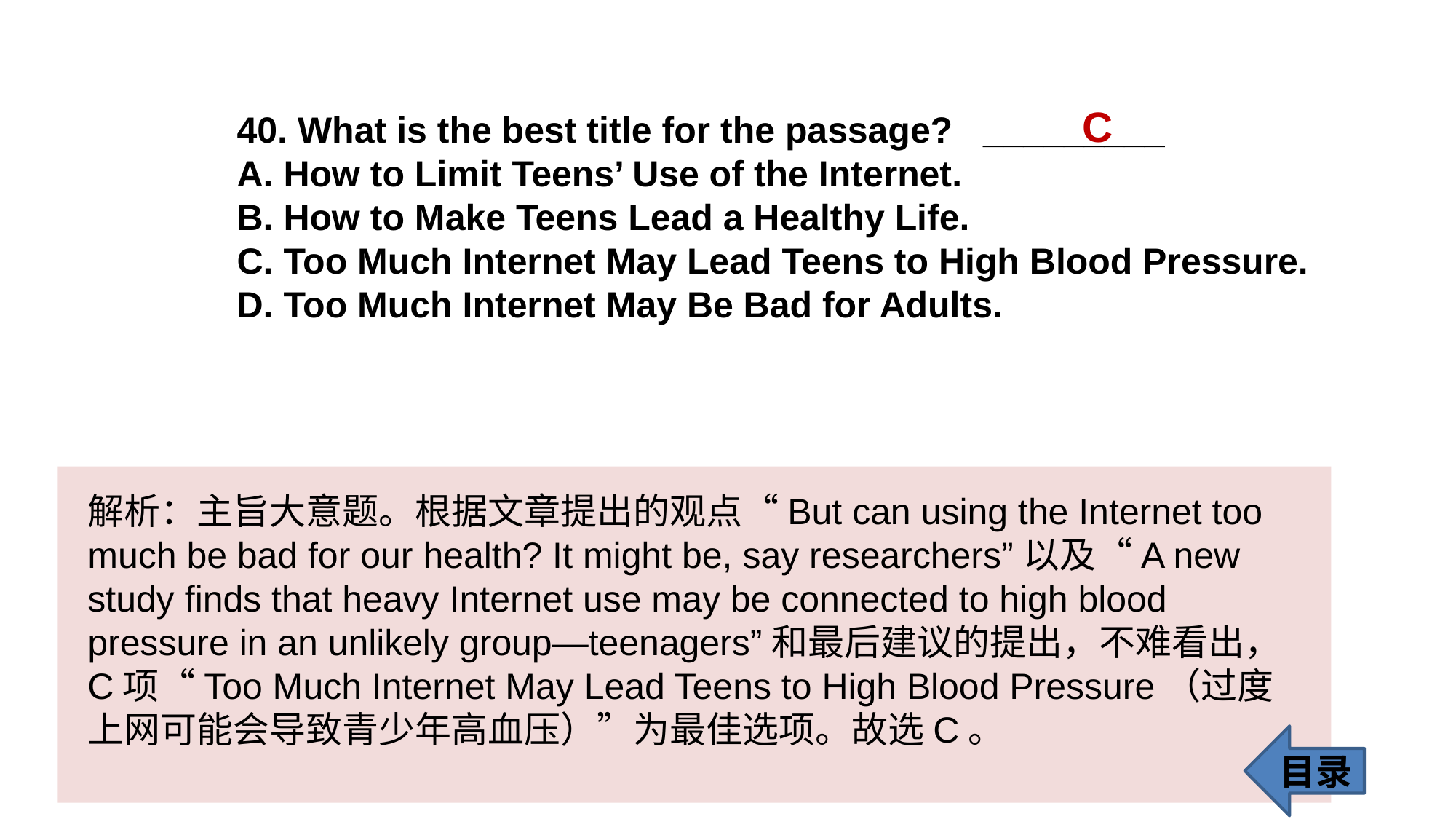

C
40. What is the best title for the passage?   _________
A. How to Limit Teens’ Use of the Internet.
B. How to Make Teens Lead a Healthy Life.
C. Too Much Internet May Lead Teens to High Blood Pressure.
D. Too Much Internet May Be Bad for Adults.

解析：主旨大意题。根据文章提出的观点“But can using the Internet too much be bad for our health? It might be, say researchers”以及“A new study finds that heavy Internet use may be connected to high blood pressure in an unlikely group—teenagers”和最后建议的提出，不难看出，C项“Too Much Internet May Lead Teens to High Blood Pressure（过度上网可能会导致青少年高血压）”为最佳选项。故选C。
目录
43